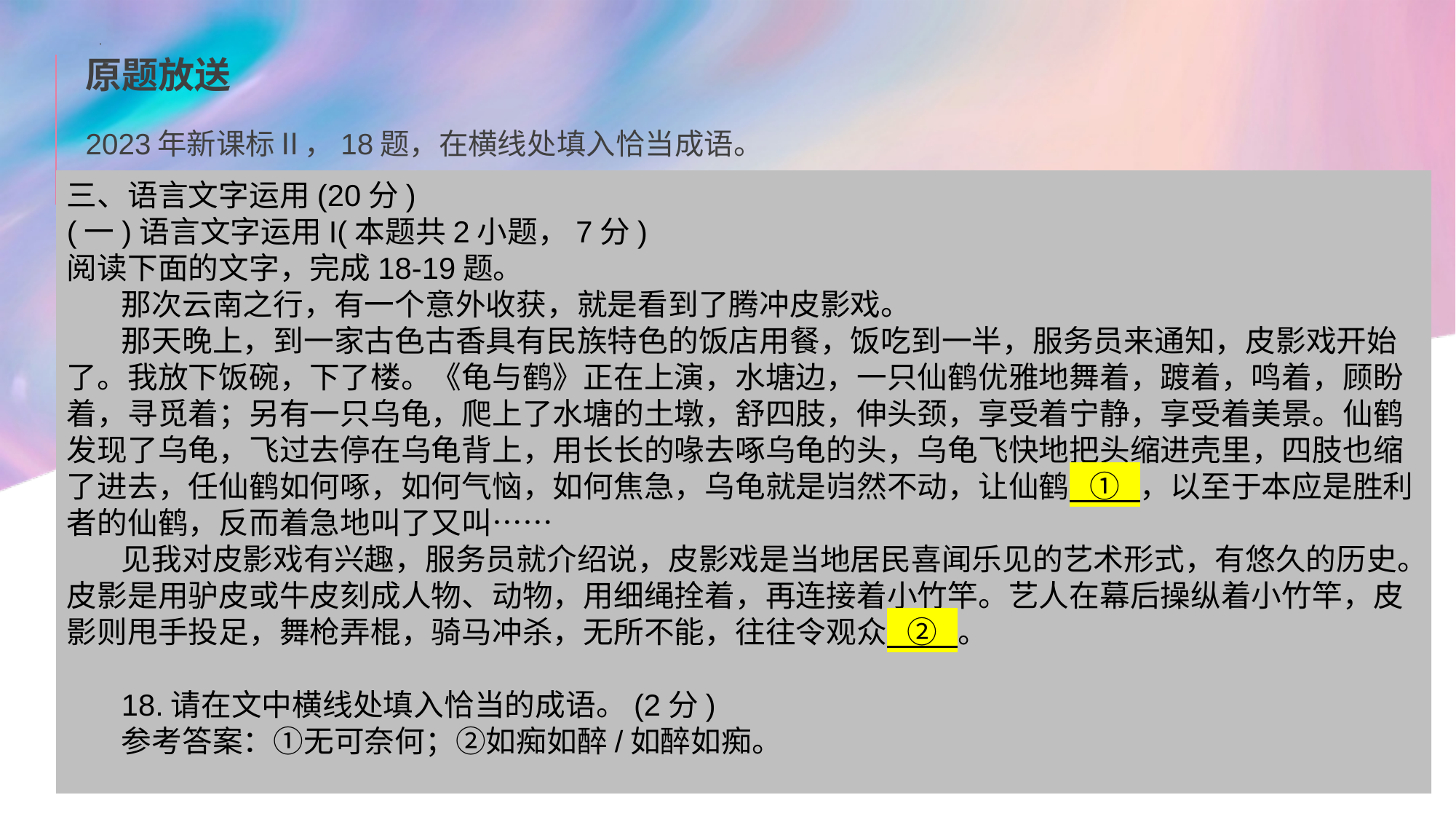

原题放送
2023年新课标Ⅱ，18题，在横线处填入恰当成语。
三、语言文字运用(20分)
(一)语言文字运用I(本题共2小题，7分)
阅读下面的文字，完成18-19题。
那次云南之行，有一个意外收获，就是看到了腾冲皮影戏。
那天晚上，到一家古色古香具有民族特色的饭店用餐，饭吃到一半，服务员来通知，皮影戏开始了。我放下饭碗，下了楼。《龟与鹤》正在上演，水塘边，一只仙鹤优雅地舞着，踱着，鸣着，顾盼着，寻觅着；另有一只乌龟，爬上了水塘的土墩，舒四肢，伸头颈，享受着宁静，享受着美景。仙鹤发现了乌龟，飞过去停在乌龟背上，用长长的喙去啄乌龟的头，乌龟飞快地把头缩进壳里，四肢也缩了进去，任仙鹤如何啄，如何气恼，如何焦急，乌龟就是岿然不动，让仙鹤   ①   ，以至于本应是胜利者的仙鹤，反而着急地叫了又叫……
见我对皮影戏有兴趣，服务员就介绍说，皮影戏是当地居民喜闻乐见的艺术形式，有悠久的历史。皮影是用驴皮或牛皮刻成人物、动物，用细绳拴着，再连接着小竹竿。艺人在幕后操纵着小竹竿，皮影则甩手投足，舞枪弄棍，骑马冲杀，无所不能，往往令观众   ②   。

18.请在文中横线处填入恰当的成语。(2分)
参考答案：①无可奈何；②如痴如醉/如醉如痴。